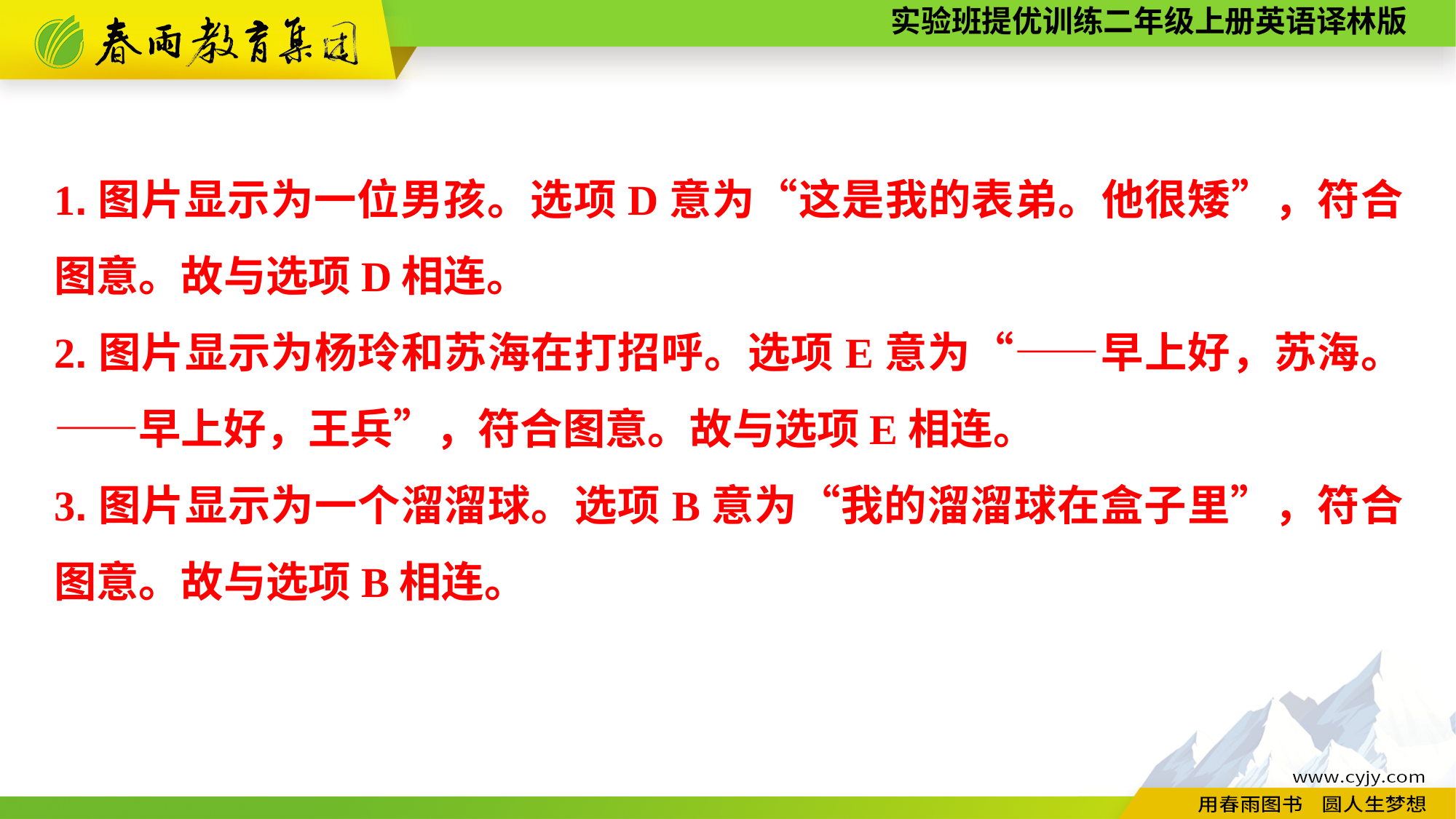

1.图片显示为一位男孩。选项D意为“这是我的表弟。他很矮”，符合图意。故与选项D相连。
2.图片显示为杨玲和苏海在打招呼。选项E意为“——早上好，苏海。——早上好，王兵”，符合图意。故与选项E相连。
3.图片显示为一个溜溜球。选项B意为“我的溜溜球在盒子里”，符合图意。故与选项B相连。